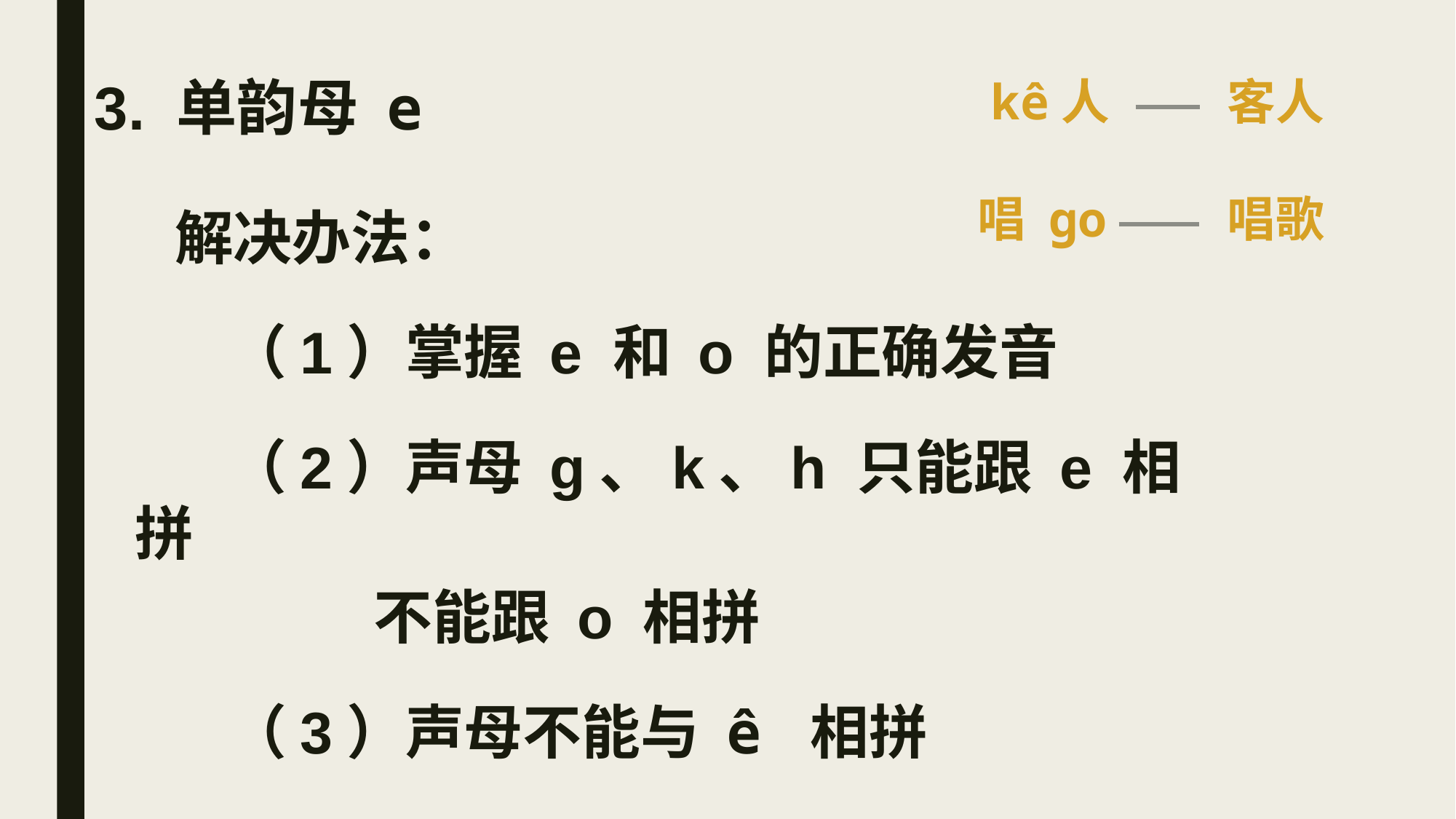

# 3. 单韵母 e
kê人
客人
唱 ɡo
唱歌
  解决办法：

      （1）掌握 e 和 o 的正确发音

      （2）声母 ɡ、k、h 只能跟 e 相拼
                 不能跟 o 相拼

      （3）声母不能与 ê 相拼